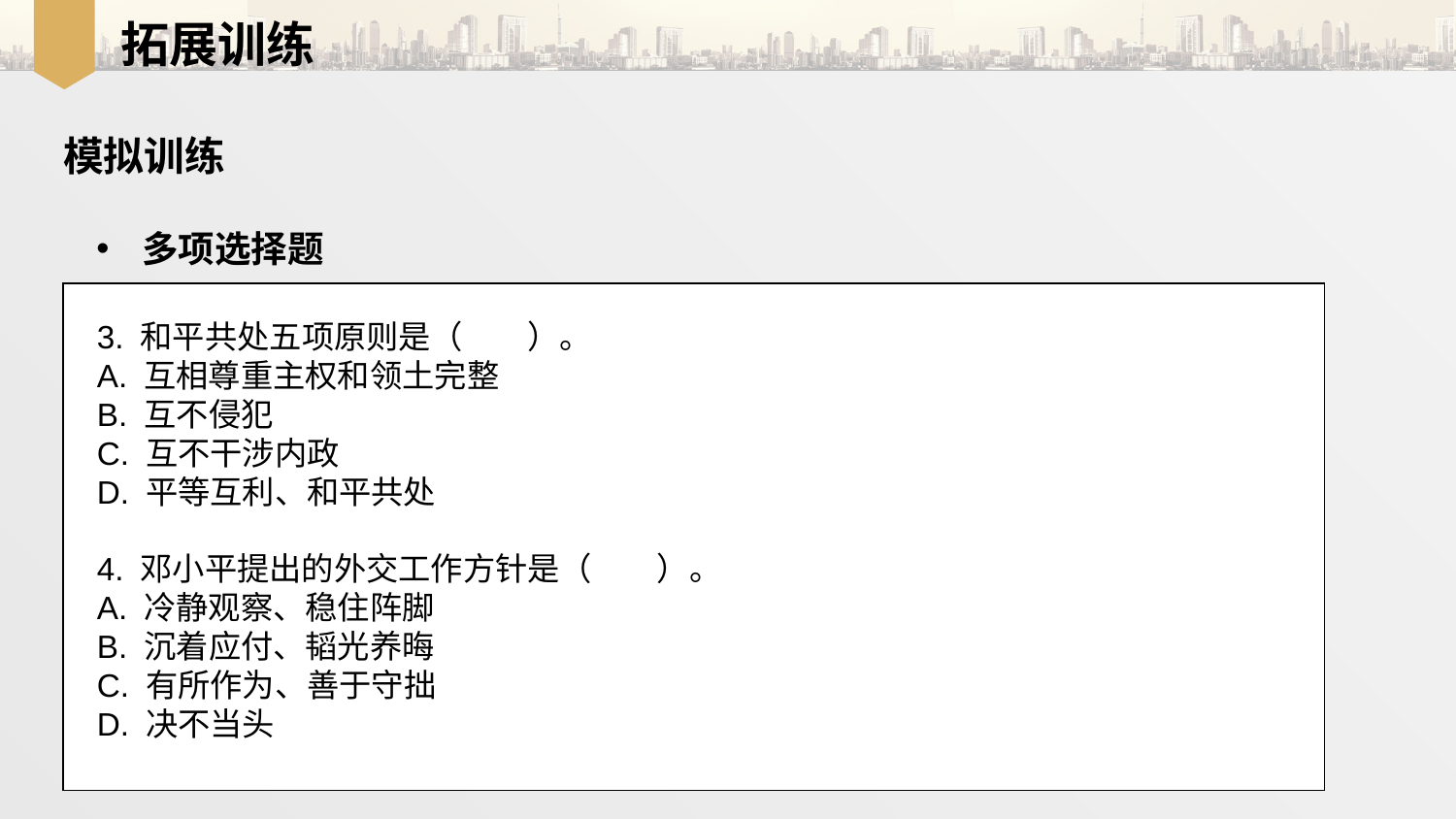

拓展训练
模拟训练
多项选择题

3. 和平共处五项原则是（　　）。
A. 互相尊重主权和领土完整
B. 互不侵犯
C. 互不干涉内政
D. 平等互利、和平共处

4. 邓小平提出的外交工作方针是（　　）。
A. 冷静观察、稳住阵脚
B. 沉着应付、韬光养晦
C. 有所作为、善于守拙
D. 决不当头